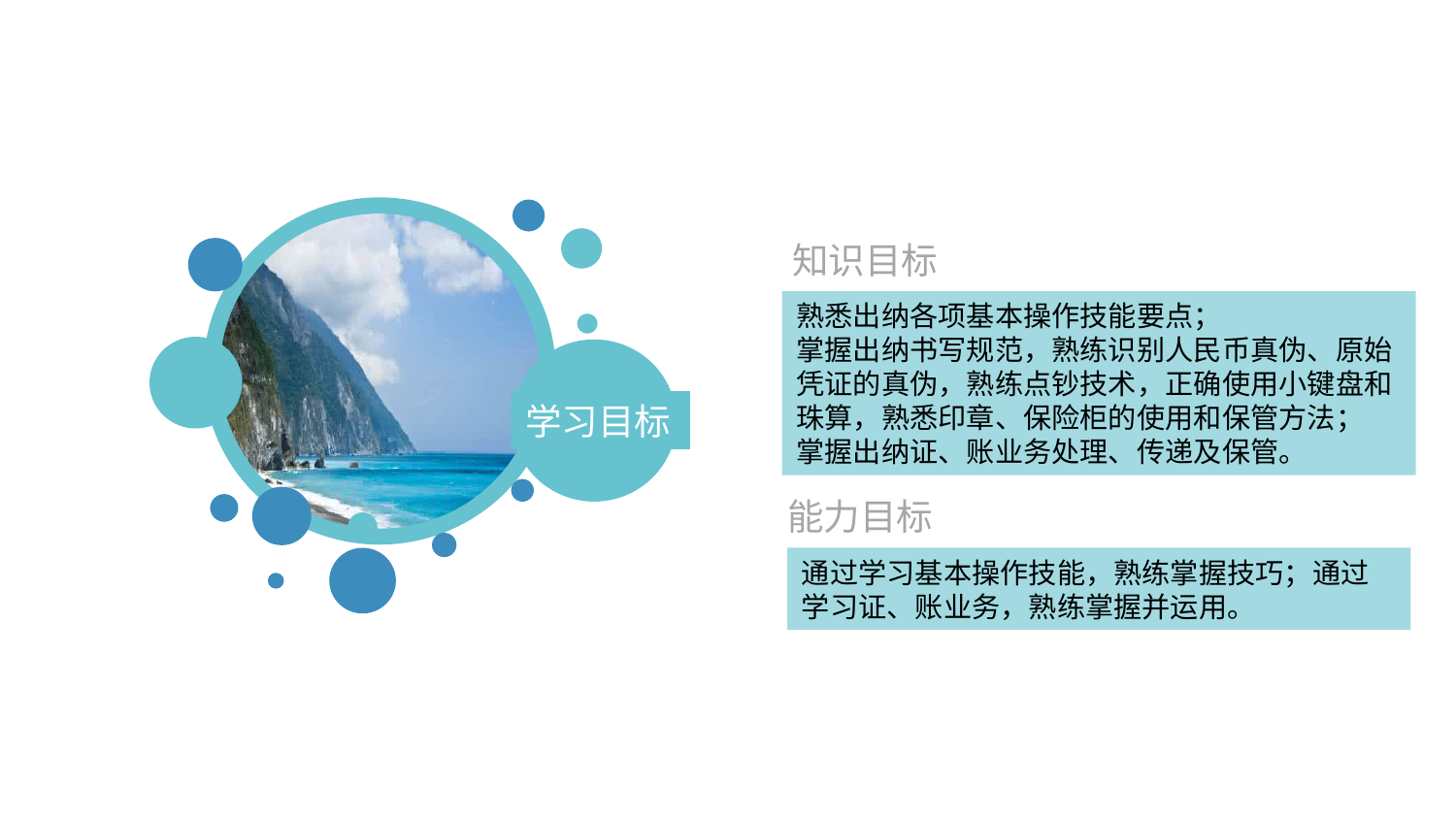

学习目标

知识目标
熟悉出纳各项基本操作技能要点；
掌握出纳书写规范，熟练识别人民币真伪、原始凭证的真伪，熟练点钞技术，正确使用小键盘和珠算，熟悉印章、保险柜的使用和保管方法；
掌握出纳证、账业务处理、传递及保管。
能力目标
通过学习基本操作技能，熟练掌握技巧；通过学习证、账业务，熟练掌握并运用。